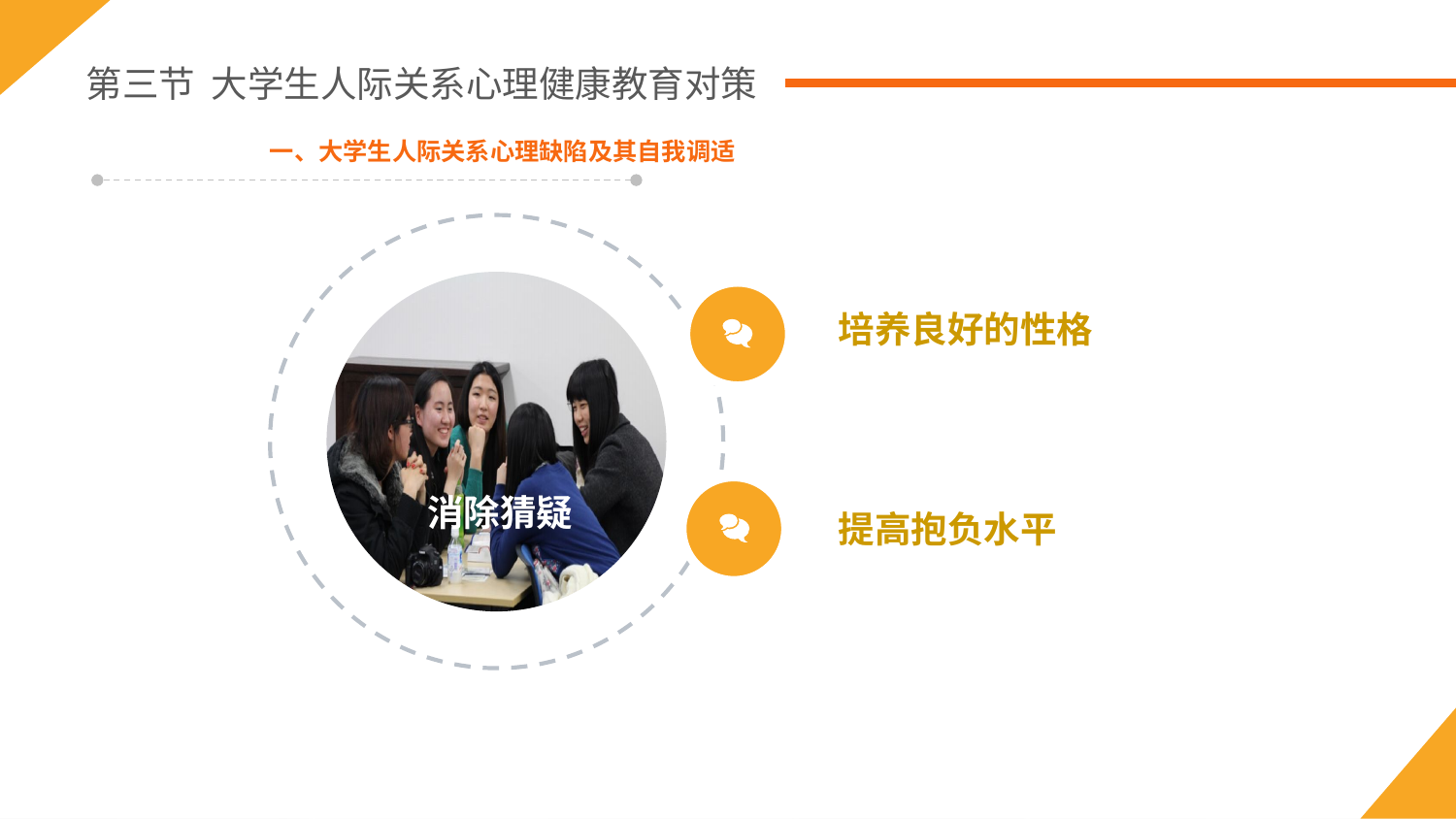

第三节  大学生人际关系心理健康教育对策
一、大学生人际关系心理缺陷及其自我调适

培养良好的性格

提高抱负水平

消除猜疑